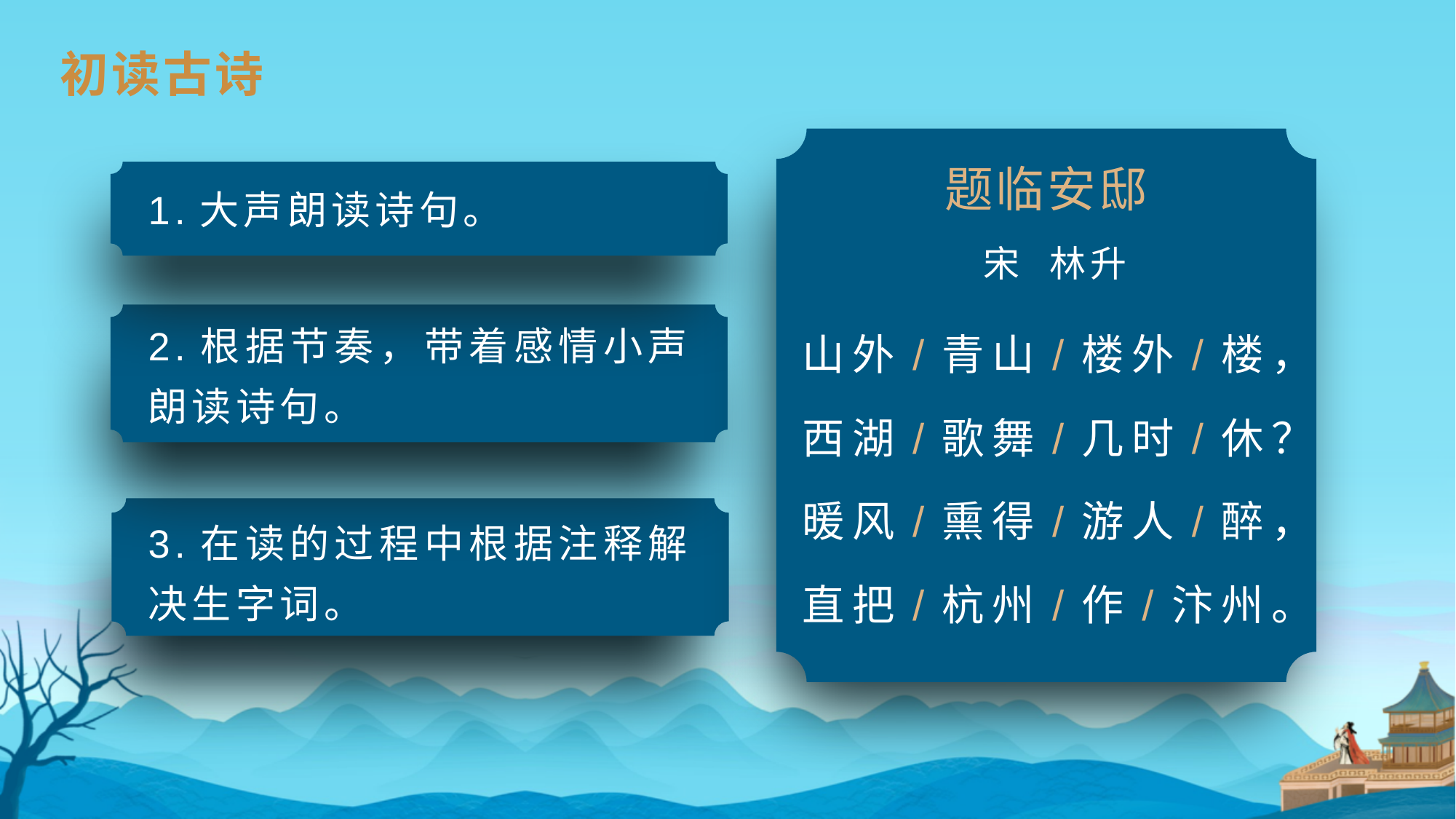

初读古诗

题临安邸

1.大声朗读诗句。
2.根据节奏，带着感情小声朗读诗句。
3.在读的过程中根据注释解决生字词。
宋  林升
山外/青山/楼外/楼，
西湖/歌舞/几时/休？
暖风/熏得/游人/醉，
直把/杭州/作/汴州。